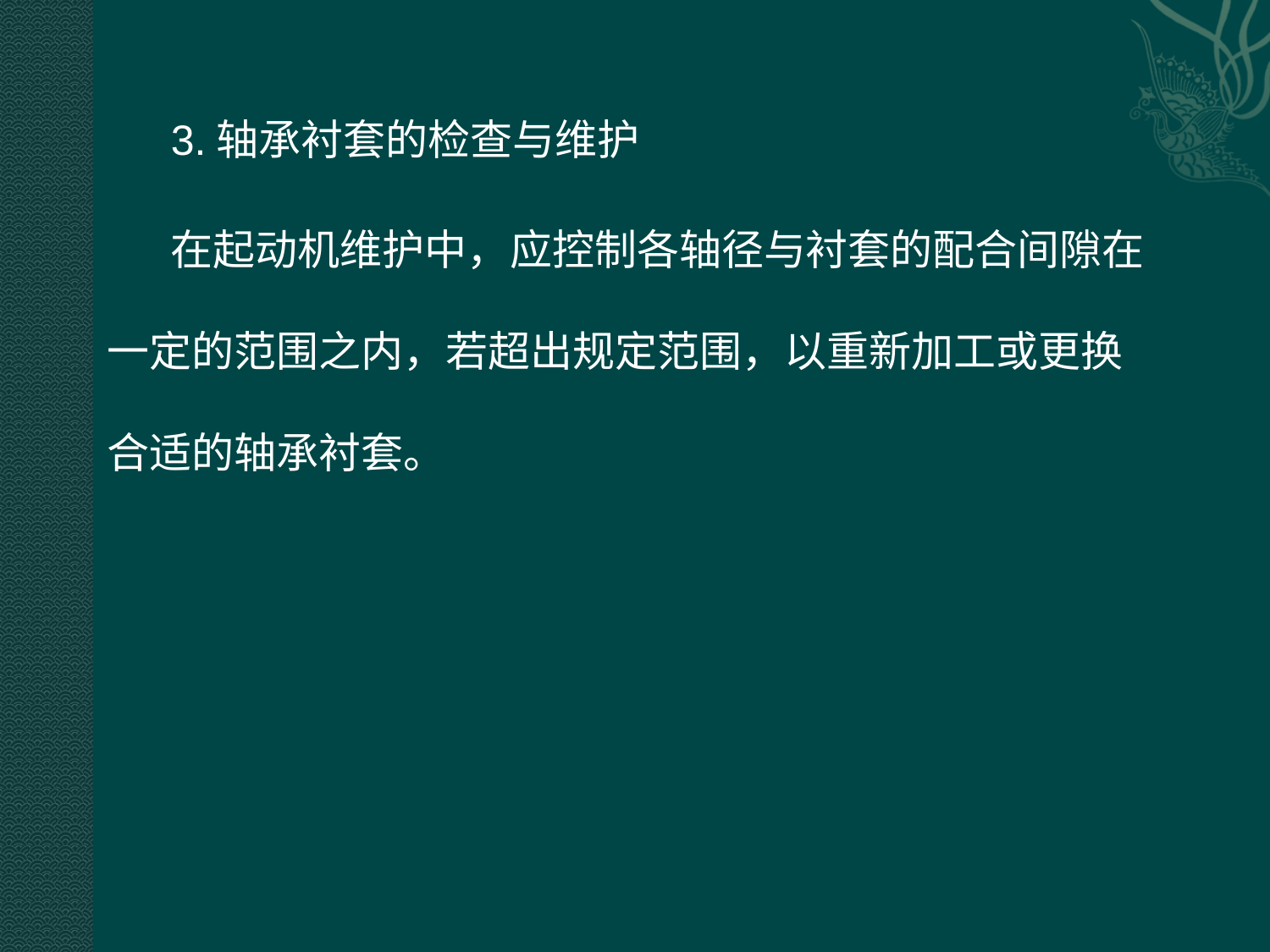

3.轴承衬套的检查与维护
在起动机维护中，应控制各轴径与衬套的配合间隙在一定的范围之内，若超出规定范围，以重新加工或更换合适的轴承衬套。